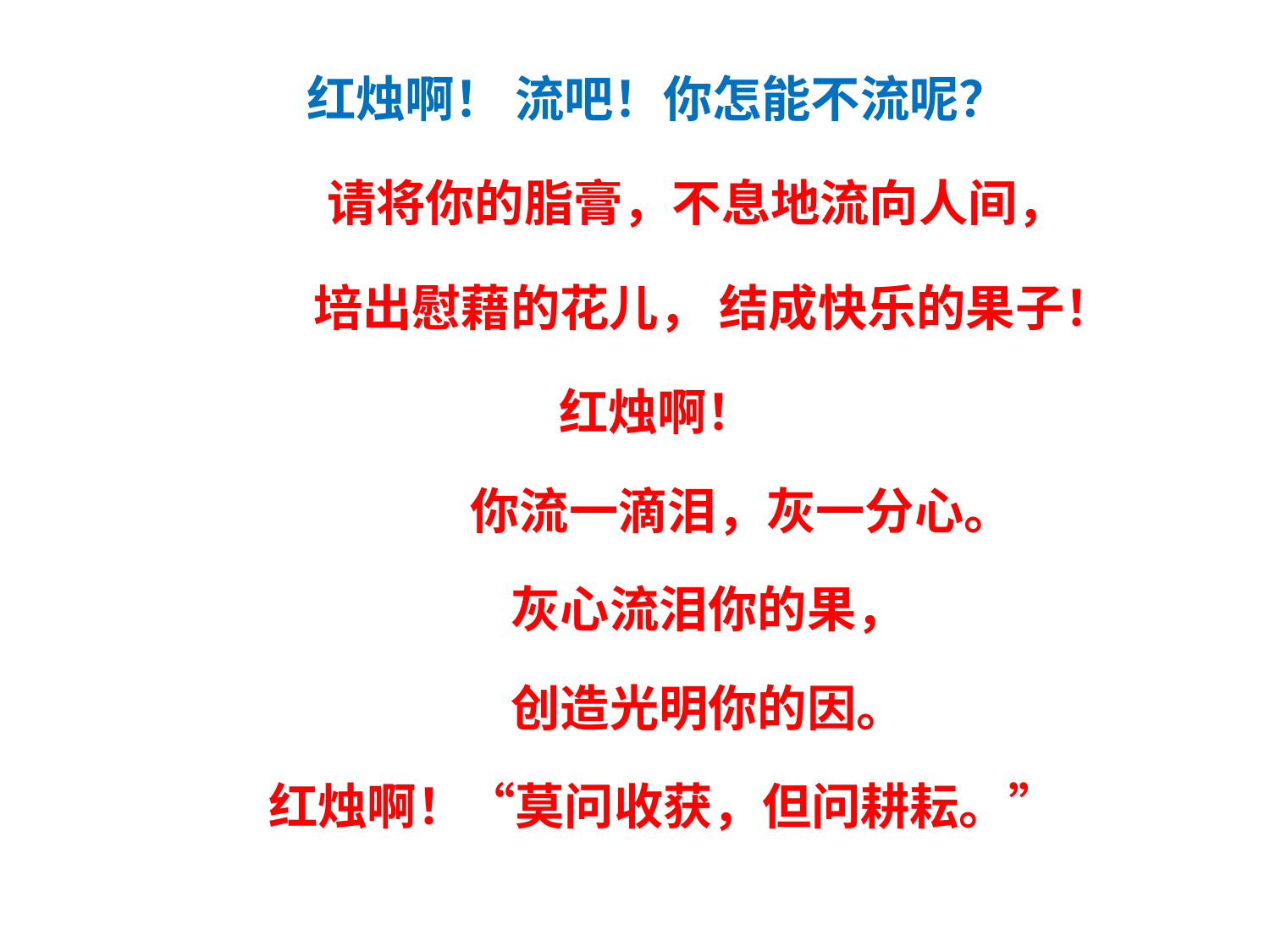

红烛啊！ 流吧！你怎能不流呢？
      请将你的脂膏，不息地流向人间，
         培出慰藉的花儿， 结成快乐的果子！
红烛啊！
              你流一滴泪，灰一分心。
        灰心流泪你的果，
        创造光明你的因。
 红烛啊！“莫问收获，但问耕耘。”